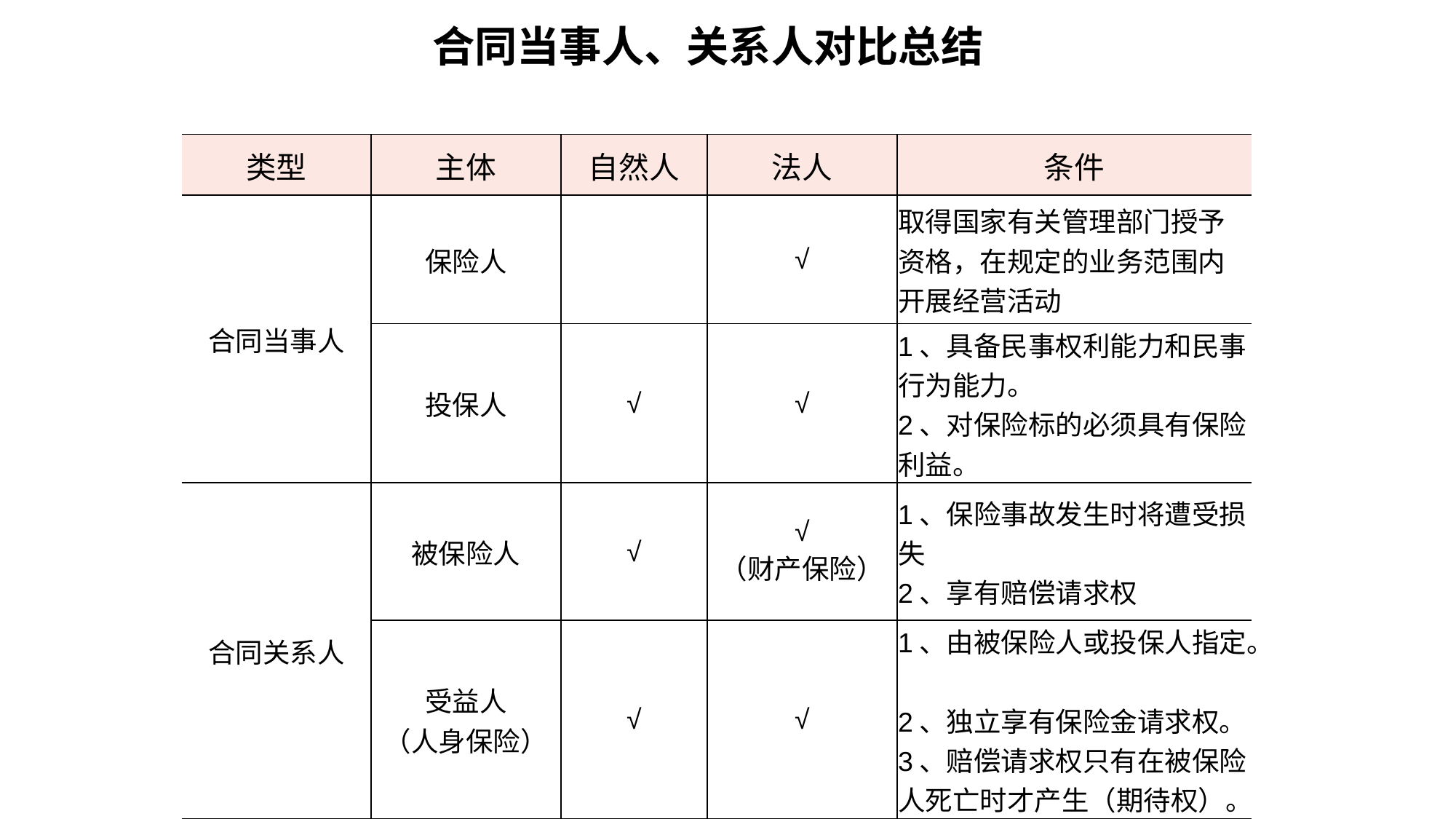

合同当事人、关系人对比总结
| 类型 | 主体 | 自然人 | 法人 | 条件 |
| --- | --- | --- | --- | --- |
| 合同当事人 | 保险人 |  | √ | 取得国家有关管理部门授予资格，在规定的业务范围内开展经营活动 |
|  | 投保人 | √ | √ | 1、具备民事权利能力和民事行为能力。 2、对保险标的必须具有保险利益。 |
| 合同关系人 | 被保险人 | √ | √ （财产保险） | 1、保险事故发生时将遭受损失 2、享有赔偿请求权 |
|  | 受益人 （人身保险） | √ | √ | 1、由被保险人或投保人指定。 2、独立享有保险金请求权。 3、赔偿请求权只有在被保险人死亡时才产生（期待权）。 |